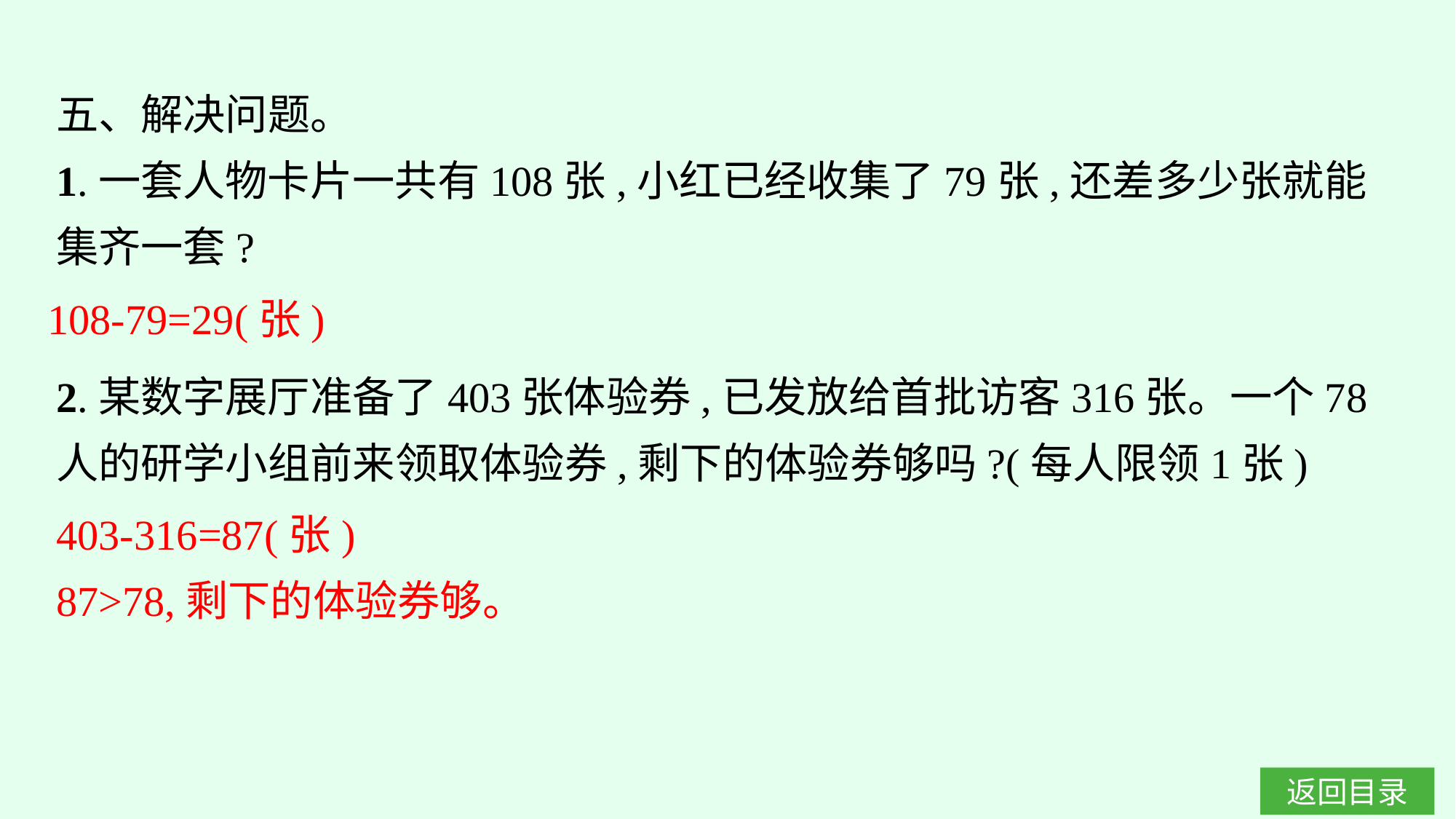

五、解决问题。
1.一套人物卡片一共有108张,小红已经收集了79张,还差多少张就能集齐一套?
108-79=29(张)
2.某数字展厅准备了403张体验券,已发放给首批访客316张。一个78人的研学小组前来领取体验券,剩下的体验券够吗?(每人限领1张)
403-316=87(张)
87>78,剩下的体验券够。